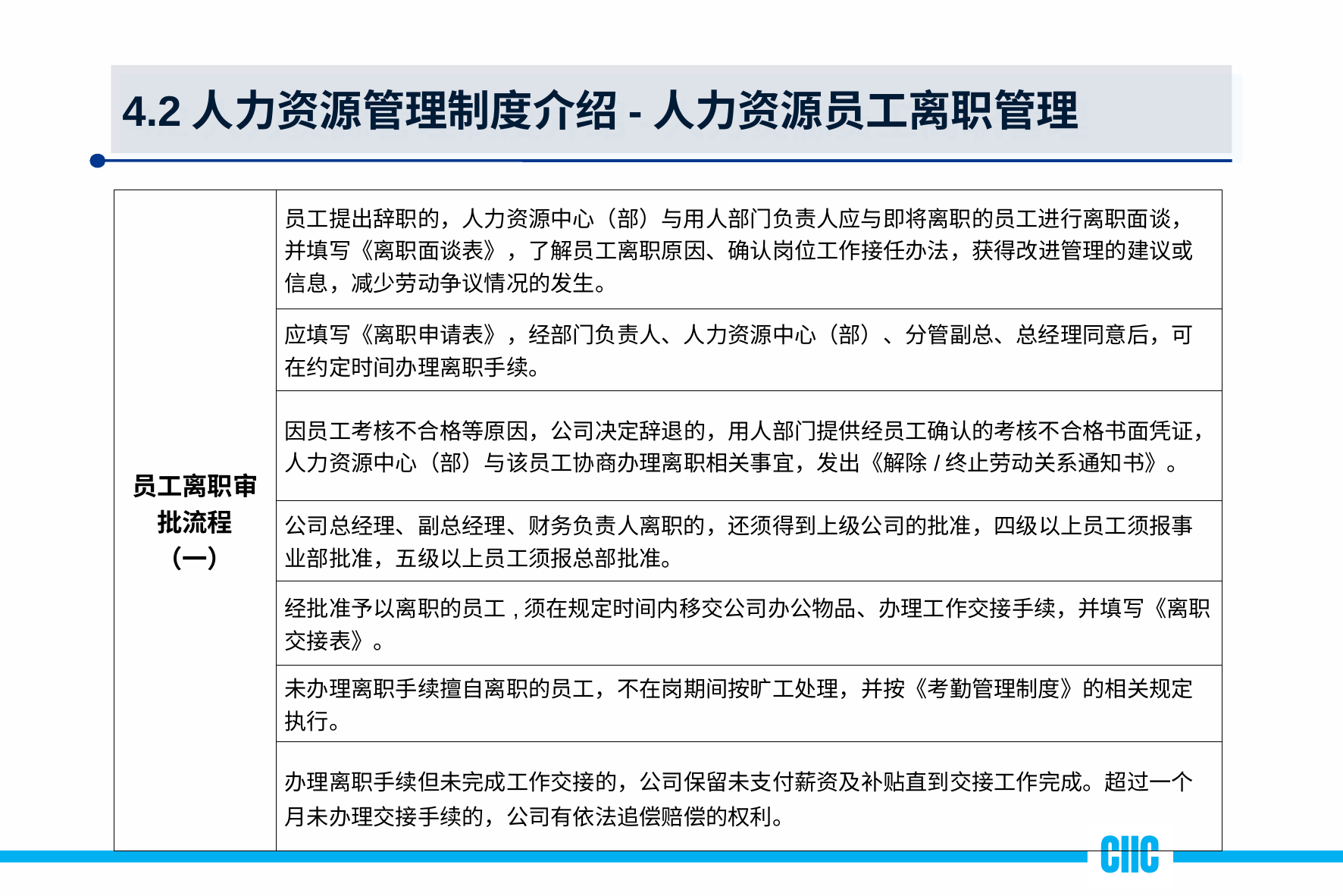

4.2人力资源管理制度介绍-人力资源员工离职管理

| 员工离职审批流程（一） | 员工提出辞职的，人力资源中心（部）与用人部门负责人应与即将离职的员工进行离职面谈，并填写《离职面谈表》，了解员工离职原因、确认岗位工作接任办法，获得改进管理的建议或信息，减少劳动争议情况的发生。 |
| --- | --- |
|  | 应填写《离职申请表》，经部门负责人、人力资源中心（部）、分管副总、总经理同意后，可在约定时间办理离职手续。 |
|  | 因员工考核不合格等原因，公司决定辞退的，用人部门提供经员工确认的考核不合格书面凭证，人力资源中心（部）与该员工协商办理离职相关事宜，发出《解除/终止劳动关系通知书》。 |
|  | 公司总经理、副总经理、财务负责人离职的，还须得到上级公司的批准，四级以上员工须报事业部批准，五级以上员工须报总部批准。 |
|  | 经批准予以离职的员工,须在规定时间内移交公司办公物品、办理工作交接手续，并填写《离职交接表》。 |
|  | 未办理离职手续擅自离职的员工，不在岗期间按旷工处理，并按《考勤管理制度》的相关规定执行。 |
|  | 办理离职手续但未完成工作交接的，公司保留未支付薪资及补贴直到交接工作完成。超过一个月未办理交接手续的，公司有依法追偿赔偿的权利。 |